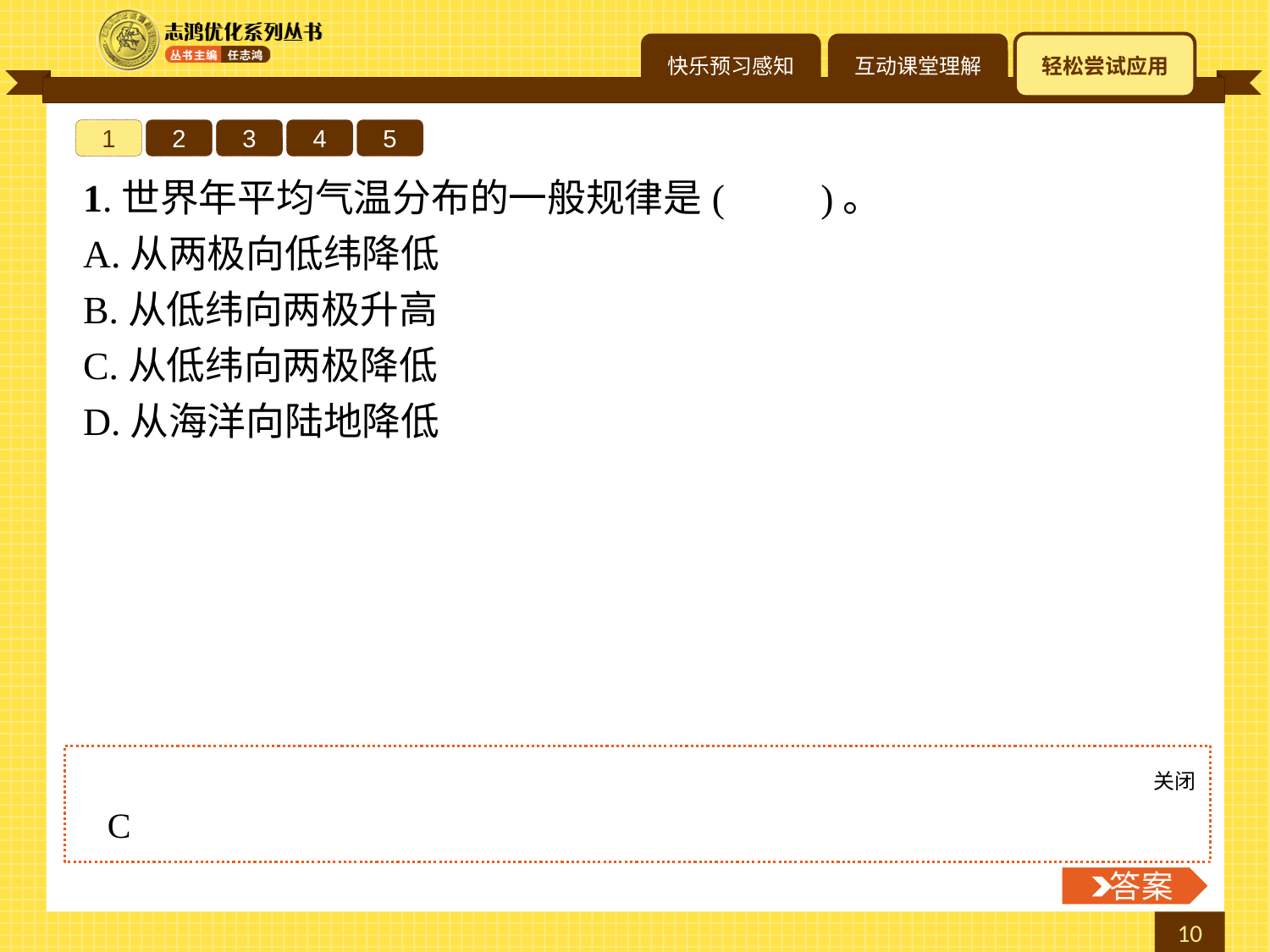

1
2
3
4
5
1.世界年平均气温分布的一般规律是(　　)。
A.从两极向低纬降低
B.从低纬向两极升高
C.从低纬向两极降低
D.从海洋向陆地降低

关闭
  答案

C
  答案